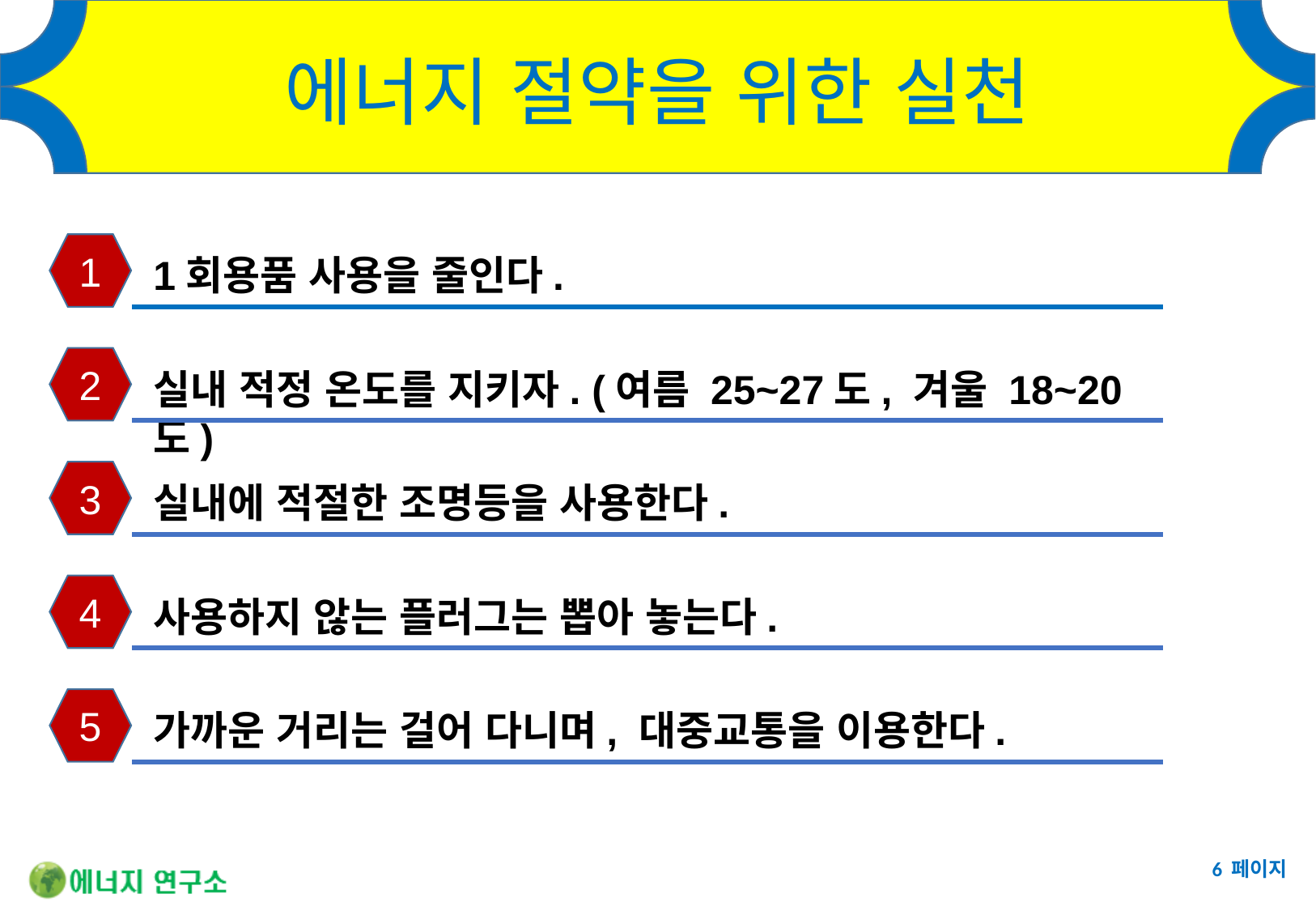

# 에너지 절약을 위한 실천
1
1회용품 사용을 줄인다.
2
실내 적정 온도를 지키자. (여름 25~27도, 겨울 18~20도)
3
실내에 적절한 조명등을 사용한다.
4
사용하지 않는 플러그는 뽑아 놓는다.
5
가까운 거리는 걸어 다니며, 대중교통을 이용한다.
6 페이지